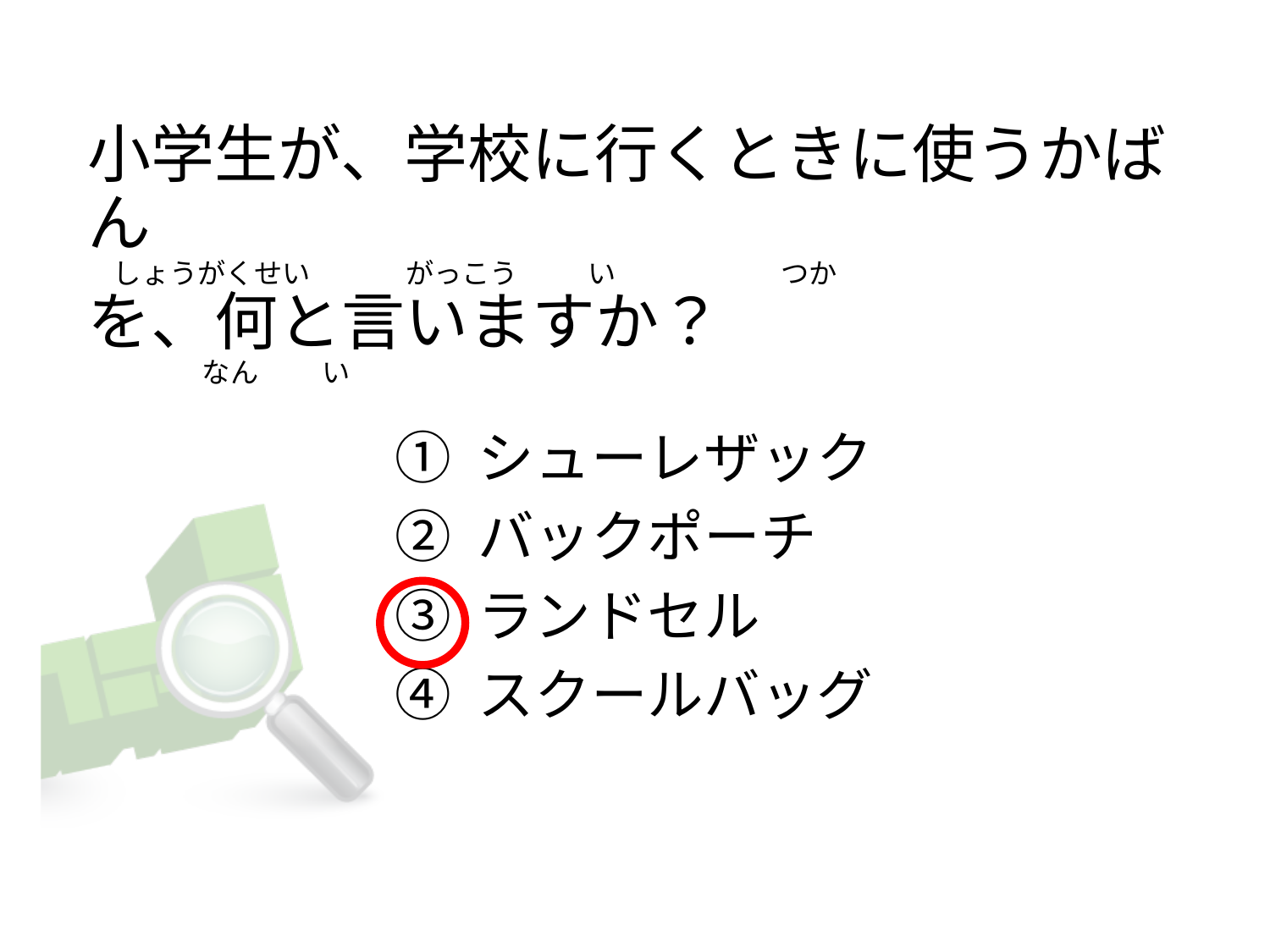

小学生が、学校に行くときに使うかばん
   しょうがくせい               がっこう           い                          つか
を、何と言いますか？
                 なん          い
① シューレザック
② バックポーチ
③ ランドセル
④ スクールバッグ